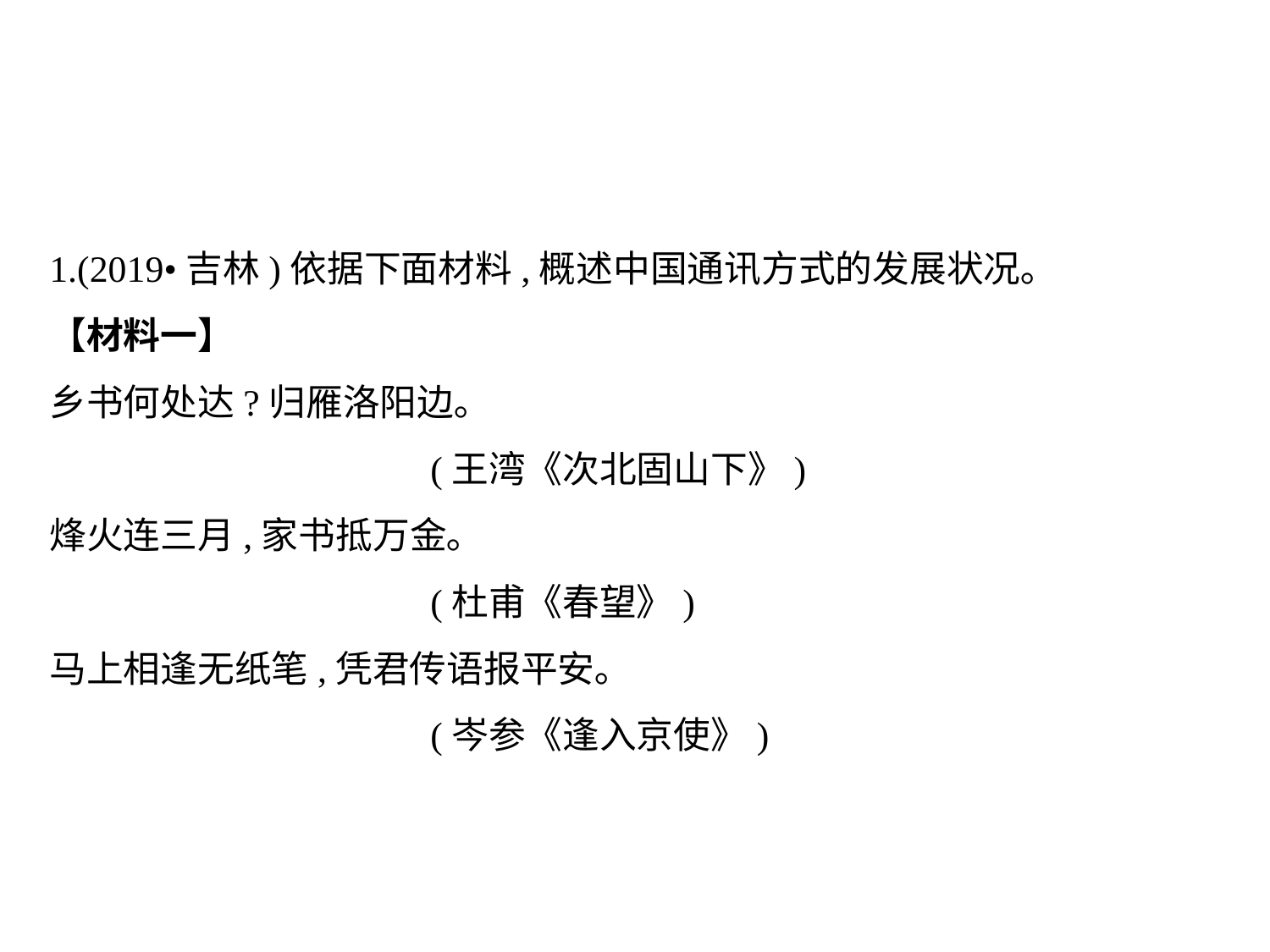

1.(2019•吉林)依据下面材料,概述中国通讯方式的发展状况｡
【材料一】
乡书何处达?归雁洛阳边｡
			(王湾《次北固山下》)
烽火连三月,家书抵万金｡
			(杜甫《春望》)
马上相逢无纸笔,凭君传语报平安｡
			(岑参《逢入京使》)